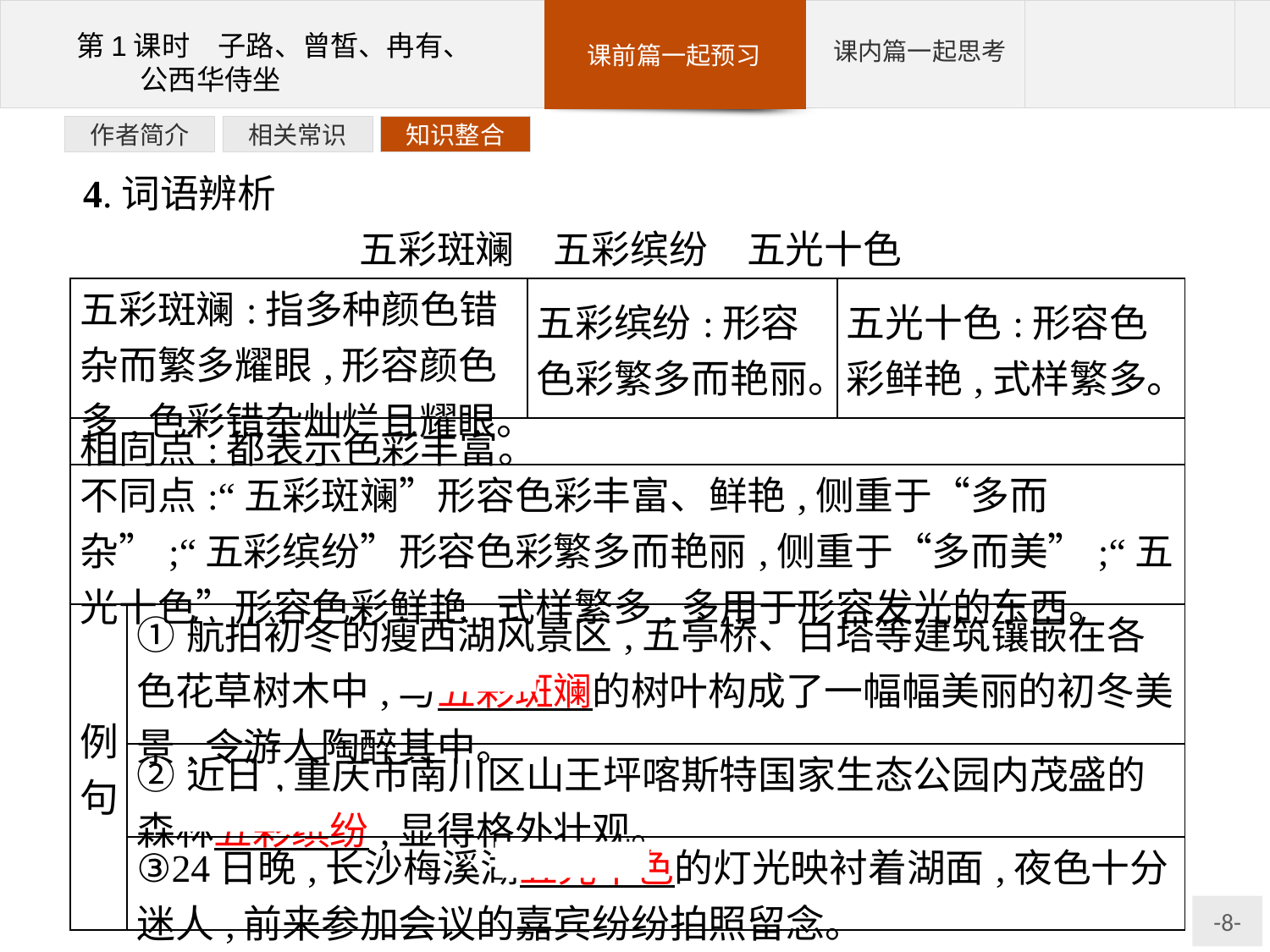

知识整合
相关常识
作者简介
4.词语辨析
五彩斑斓　五彩缤纷　五光十色
| 五彩斑斓:指多种颜色错杂而繁多耀眼,形容颜色多,色彩错杂灿烂且耀眼。 |  | 五彩缤纷:形容色彩繁多而艳丽。 | 五光十色:形容色彩鲜艳,式样繁多。 |
| --- | --- | --- | --- |
| 相同点:都表示色彩丰富。 |  |  |  |
| 不同点:“五彩斑斓”形容色彩丰富、鲜艳,侧重于“多而杂”;“五彩缤纷”形容色彩繁多而艳丽,侧重于“多而美”;“五光十色”形容色彩鲜艳,式样繁多,多用于形容发光的东西。 |  |  |  |
| 例句 | ①航拍初冬的瘦西湖风景区,五亭桥、白塔等建筑镶嵌在各色花草树木中,与五彩斑斓的树叶构成了一幅幅美丽的初冬美景,令游人陶醉其中。 |  |  |
|  | ②近日,重庆市南川区山王坪喀斯特国家生态公园内茂盛的森林五彩缤纷,显得格外壮观。 |  |  |
|  | ③24日晚,长沙梅溪湖五光十色的灯光映衬着湖面,夜色十分迷人,前来参加会议的嘉宾纷纷拍照留念。 |  |  |